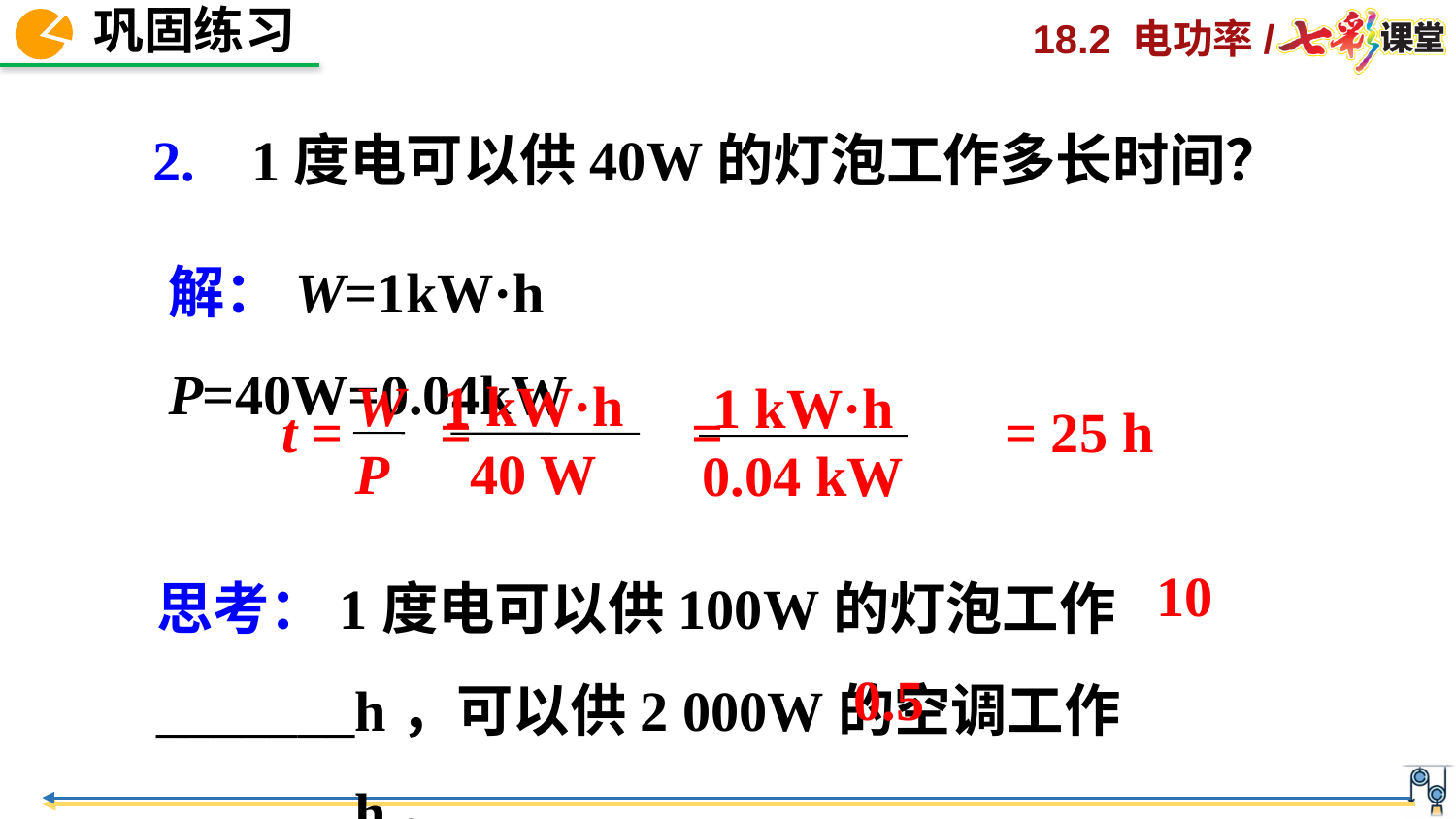

2.    1度电可以供40W的灯泡工作多长时间？
解：W=1kW·h     P=40W=0.04kW
W
P
1 kW·h
40 W
1 kW·h
0.04 kW
t =　 = 　　     =  　　　　= 25 h

思考：1度电可以供100W的灯泡工作_______h，可以供2 000W的空调工作_______h。
10
0.5